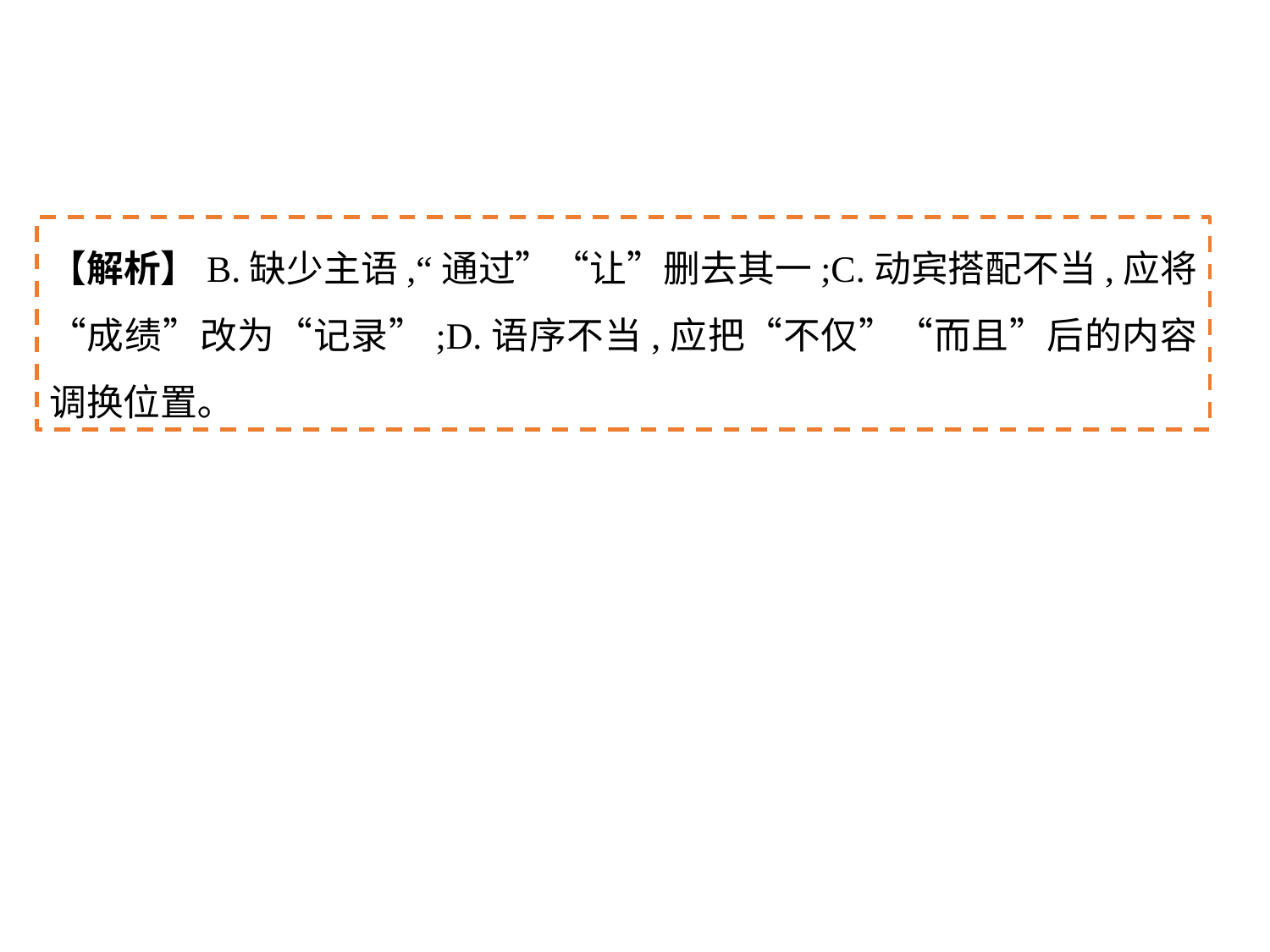

【解析】B.缺少主语,“通过”“让”删去其一;C.动宾搭配不当,应将“成绩”改为“记录”;D.语序不当,应把“不仅”“而且”后的内容调换位置｡